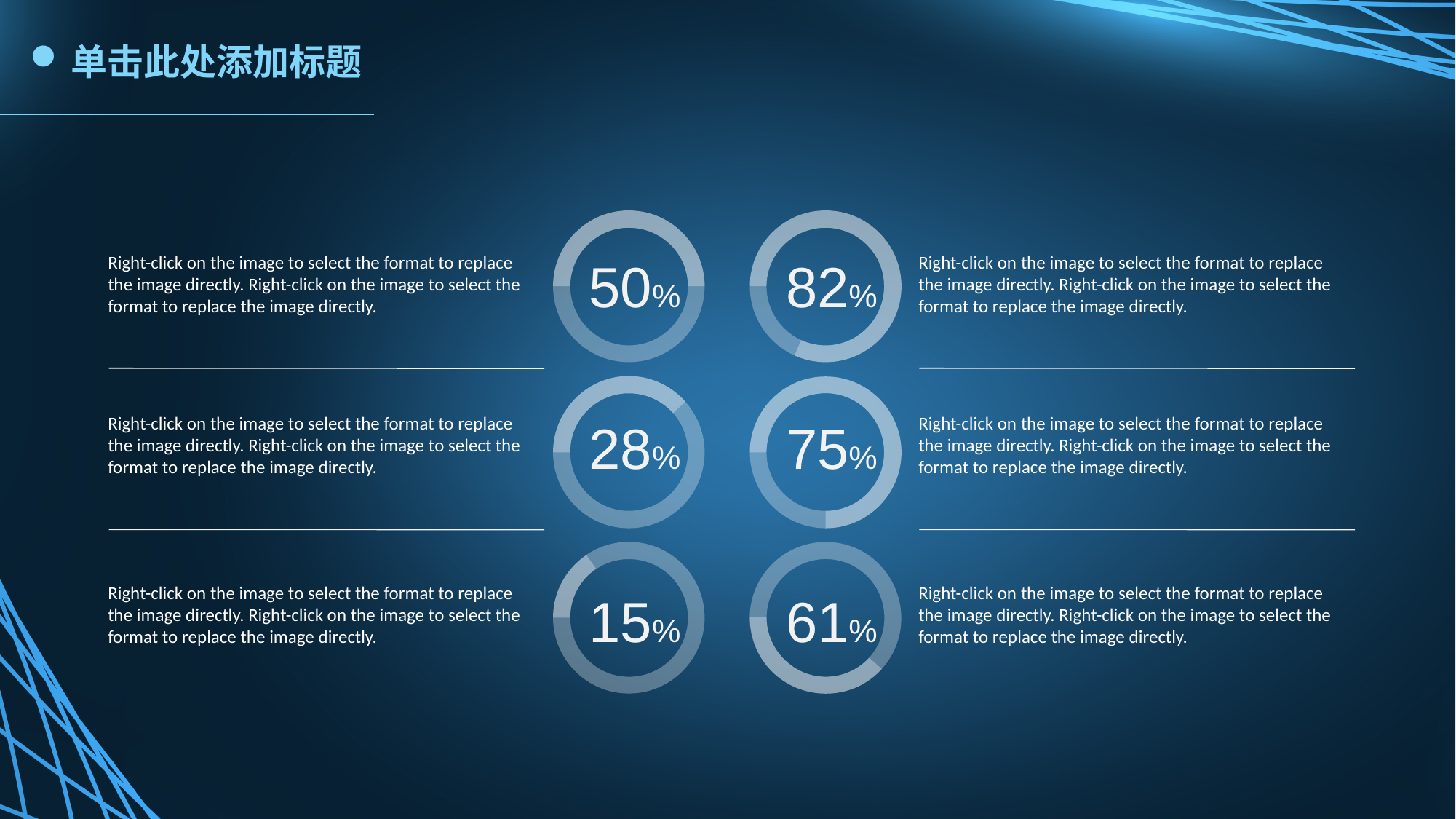

单击此处添加标题

50%

82%
Right-click on the image to select the format to replace the image directly. Right-click on the image to select the format to replace the image directly.

Right-click on the image to select the format to replace the image directly. Right-click on the image to select the format to replace the image directly.

28%

75%
Right-click on the image to select the format to replace the image directly. Right-click on the image to select the format to replace the image directly.

Right-click on the image to select the format to replace the image directly. Right-click on the image to select the format to replace the image directly.

61%

15%
Right-click on the image to select the format to replace the image directly. Right-click on the image to select the format to replace the image directly.

Right-click on the image to select the format to replace the image directly. Right-click on the image to select the format to replace the image directly.